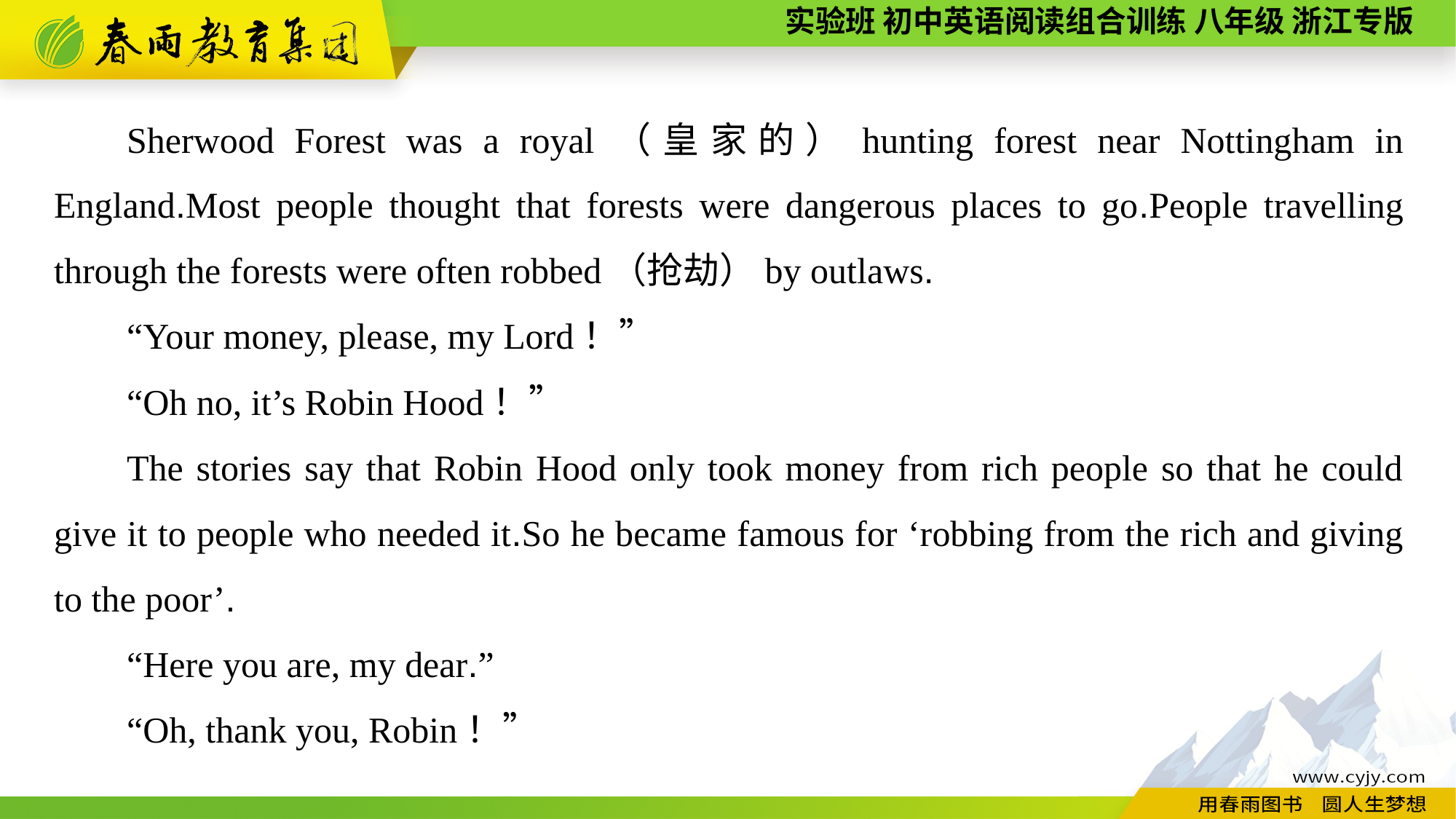

Sherwood Forest was a royal（皇家的）hunting forest near Nottingham in England.Most people thought that forests were dangerous places to go.People travelling through the forests were often robbed（抢劫）by outlaws.
“Your money, please, my Lord！”
“Oh no, it’s Robin Hood！”
The stories say that Robin Hood only took money from rich people so that he could give it to people who needed it.So he became famous for ‘robbing from the rich and giving to the poor’.
“Here you are, my dear.”
“Oh, thank you, Robin！”